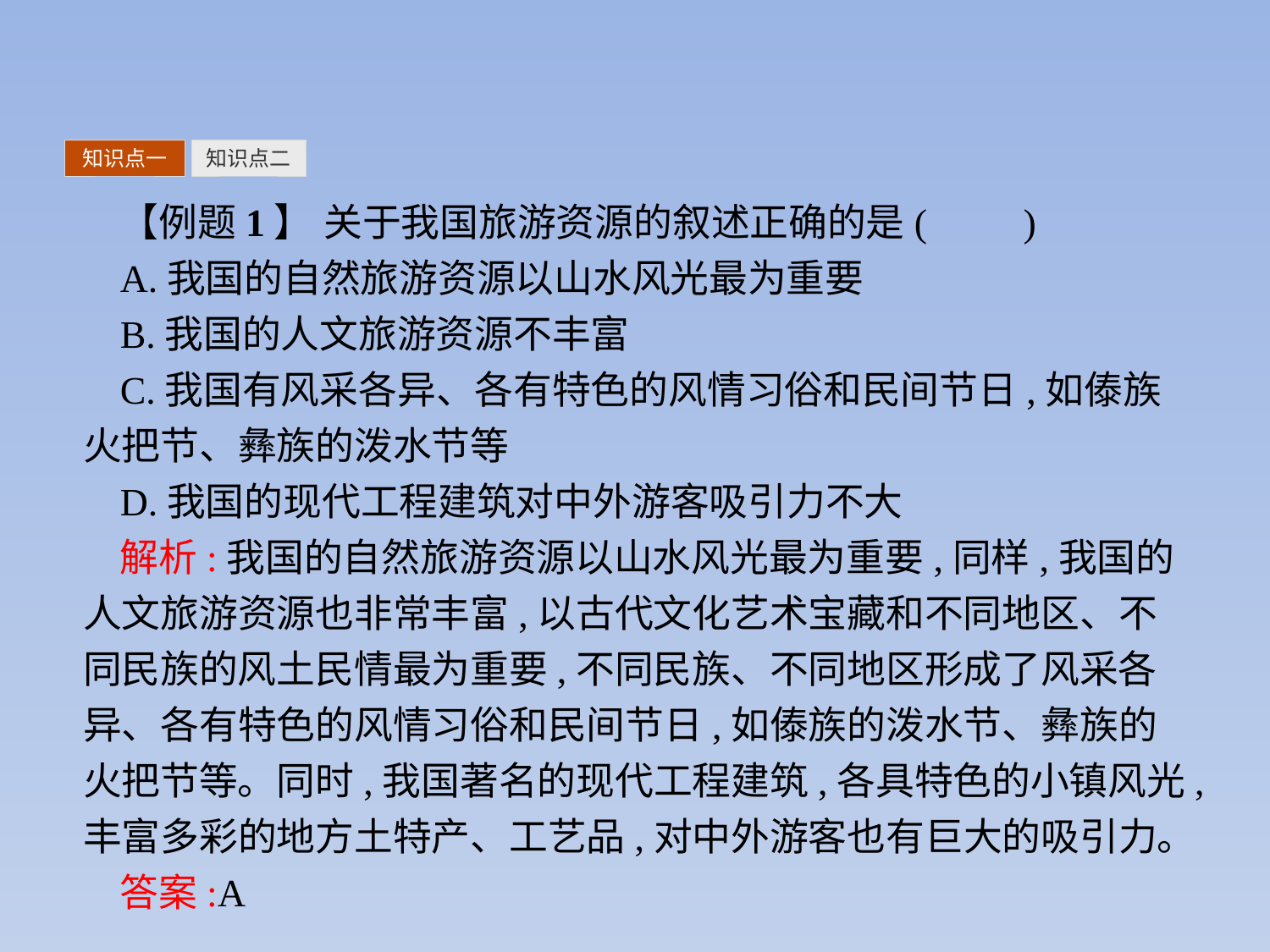

知识点一
知识点二
【例题1】 关于我国旅游资源的叙述正确的是(　　)
A.我国的自然旅游资源以山水风光最为重要
B.我国的人文旅游资源不丰富
C.我国有风采各异、各有特色的风情习俗和民间节日,如傣族火把节、彝族的泼水节等
D.我国的现代工程建筑对中外游客吸引力不大
解析:我国的自然旅游资源以山水风光最为重要,同样,我国的人文旅游资源也非常丰富,以古代文化艺术宝藏和不同地区、不同民族的风土民情最为重要,不同民族、不同地区形成了风采各异、各有特色的风情习俗和民间节日,如傣族的泼水节、彝族的火把节等。同时,我国著名的现代工程建筑,各具特色的小镇风光,丰富多彩的地方土特产、工艺品,对中外游客也有巨大的吸引力。
答案:A